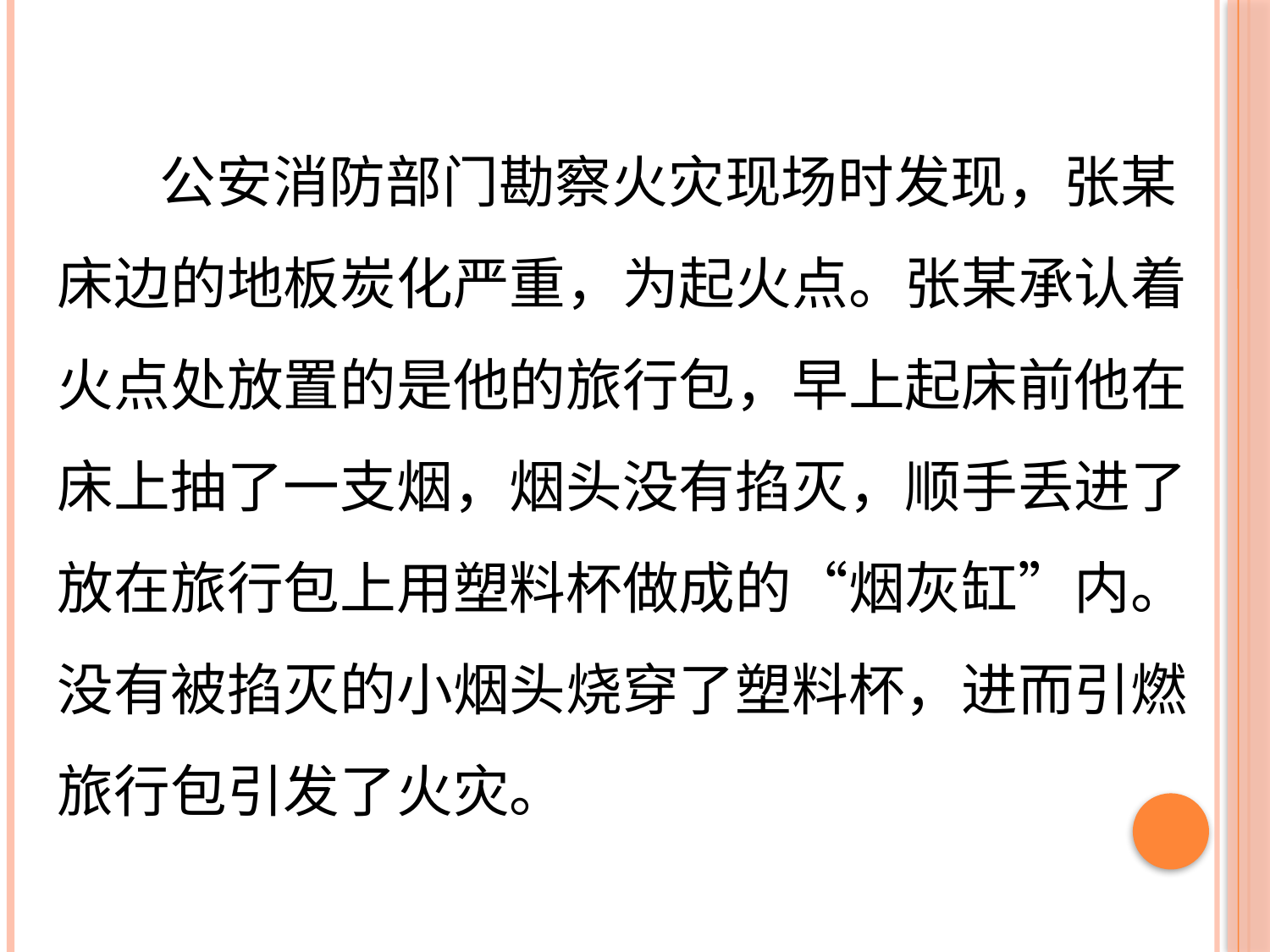

公安消防部门勘察火灾现场时发现，张某床边的地板炭化严重，为起火点。张某承认着火点处放置的是他的旅行包，早上起床前他在床上抽了一支烟，烟头没有掐灭，顺手丢进了放在旅行包上用塑料杯做成的“烟灰缸”内。没有被掐灭的小烟头烧穿了塑料杯，进而引燃旅行包引发了火灾。